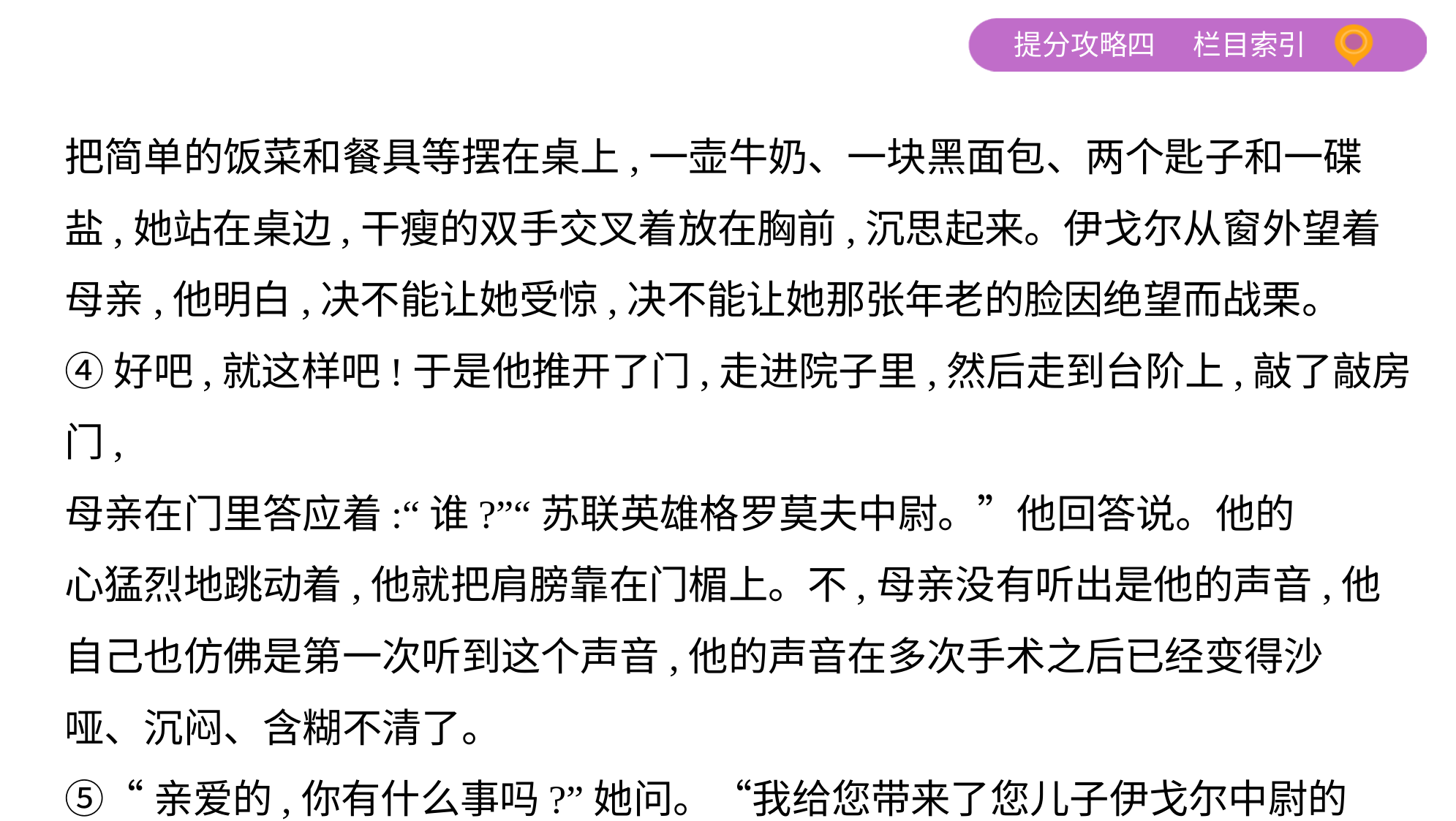

把简单的饭菜和餐具等摆在桌上,一壶牛奶、一块黑面包、两个匙子和一碟
盐,她站在桌边,干瘦的双手交叉着放在胸前,沉思起来。伊戈尔从窗外望着
母亲,他明白,决不能让她受惊,决不能让她那张年老的脸因绝望而战栗。
④好吧,就这样吧!于是他推开了门,走进院子里,然后走到台阶上,敲了敲房门,
母亲在门里答应着:“谁?”“苏联英雄格罗莫夫中尉。”他回答说。他的
心猛烈地跳动着,他就把肩膀靠在门楣上。不,母亲没有听出是他的声音,他
自己也仿佛是第一次听到这个声音,他的声音在多次手术之后已经变得沙
哑、沉闷、含糊不清了。
⑤“亲爱的,你有什么事吗?”她问。“我给您带来了您儿子伊戈尔中尉的